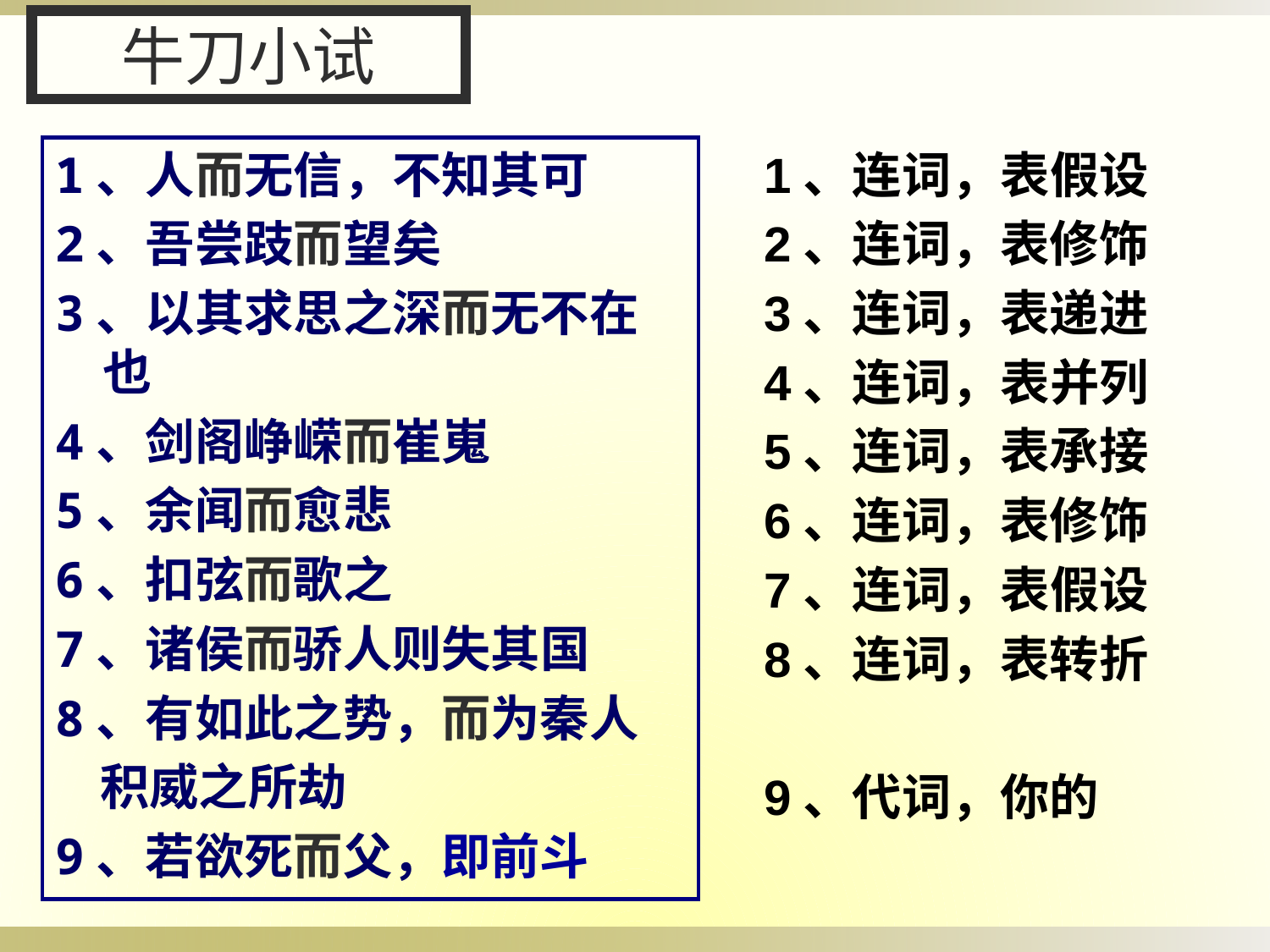

牛刀小试
1、人而无信，不知其可
2、吾尝跂而望矣
3、以其求思之深而无不在也
4、剑阁峥嵘而崔嵬
5、余闻而愈悲
6、扣弦而歌之
7、诸侯而骄人则失其国
8、有如此之势，而为秦人
   积威之所劫
9、若欲死而父，即前斗
1、连词，表假设
2、连词，表修饰
3、连词，表递进
4、连词，表并列
5、连词，表承接
6、连词，表修饰
7、连词，表假设
8、连词，表转折

9、代词，你的